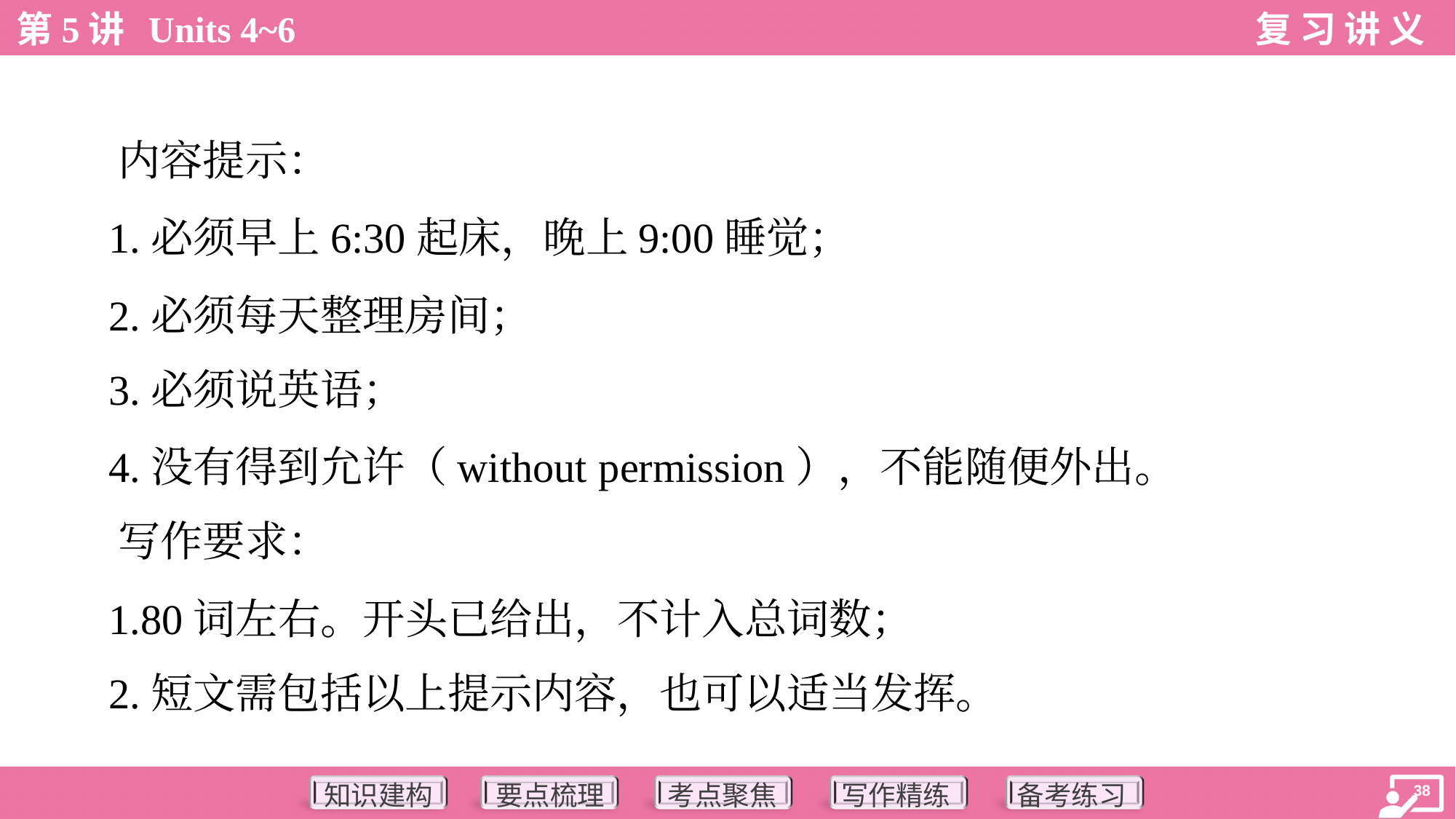

内容提示：
    1.必须早上6:30起床，晚上9:00睡觉；
    2.必须每天整理房间；
    3.必须说英语；
    4.没有得到允许（without permission），不能随便外出。
    写作要求：
    1.80词左右。开头已给出，不计入总词数；
    2.短文需包括以上提示内容，也可以适当发挥。